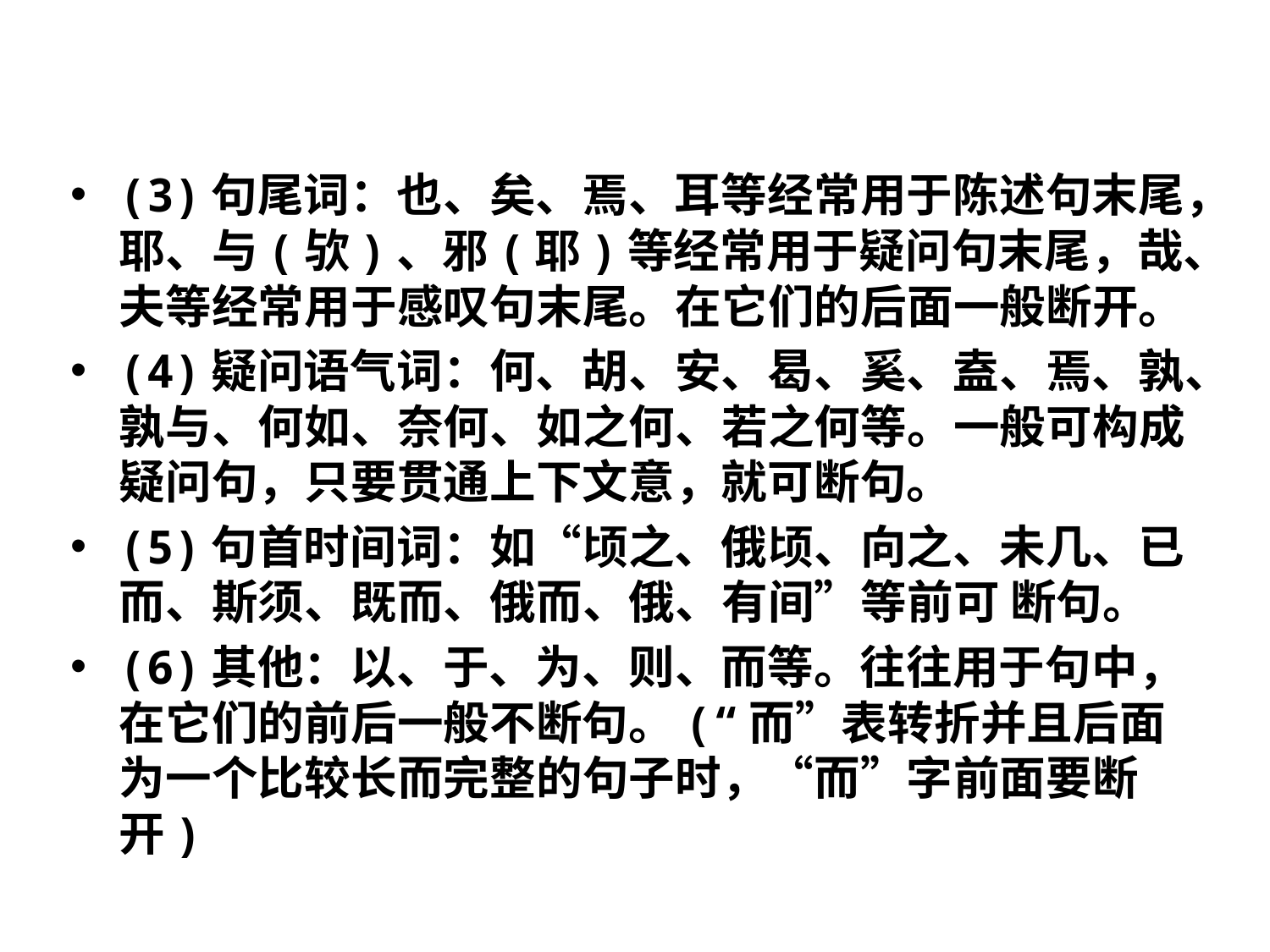

(3)句尾词：也、矣、焉、耳等经常用于陈述句末尾，耶、与(欤)、邪(耶)等经常用于疑问句末尾，哉、夫等经常用于感叹句末尾。在它们的后面一般断开。
(4)疑问语气词：何、胡、安、曷、奚、盍、焉、孰、孰与、何如、奈何、如之何、若之何等。一般可构成疑问句，只要贯通上下文意，就可断句。
(5)句首时间词：如“顷之、俄顷、向之、未几、已而、斯须、既而、俄而、俄、有间”等前可 断句。
(6)其他：以、于、为、则、而等。往往用于句中，在它们的前后一般不断句。(“而”表转折并且后面为一个比较长而完整的句子时，“而”字前面要断开)